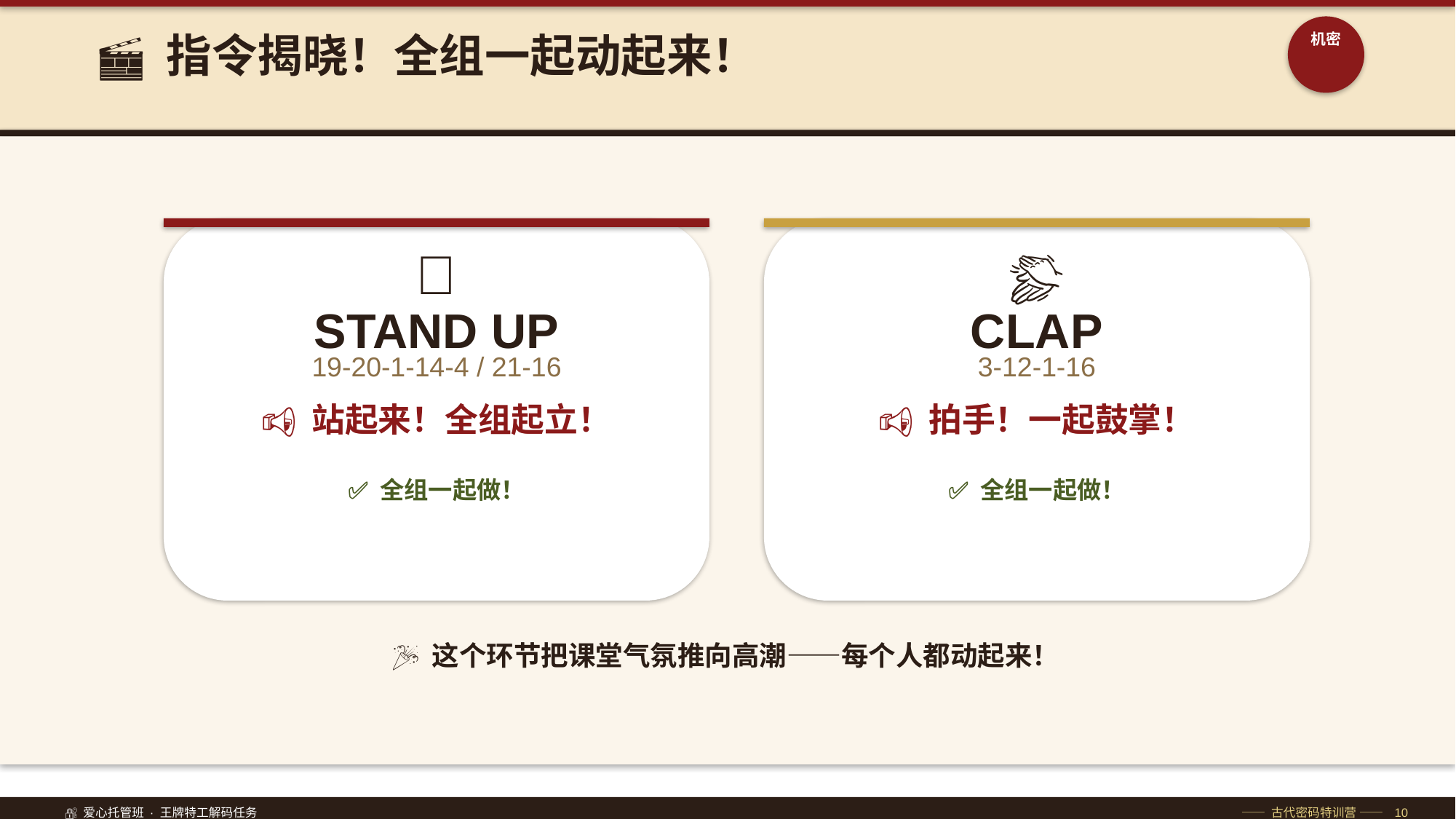

🎬 指令揭晓！全组一起动起来！
机密

🦸
👏
STAND UP
CLAP
19-20-1-14-4 / 21-16
3-12-1-16
📢 站起来！全组起立！
📢 拍手！一起鼓掌！
✅ 全组一起做！
✅ 全组一起做！
🎉 这个环节把课堂气氛推向高潮——每个人都动起来！

🔐 爱心托管班 · 王牌特工解码任务
—— 古代密码特训营 ——   10